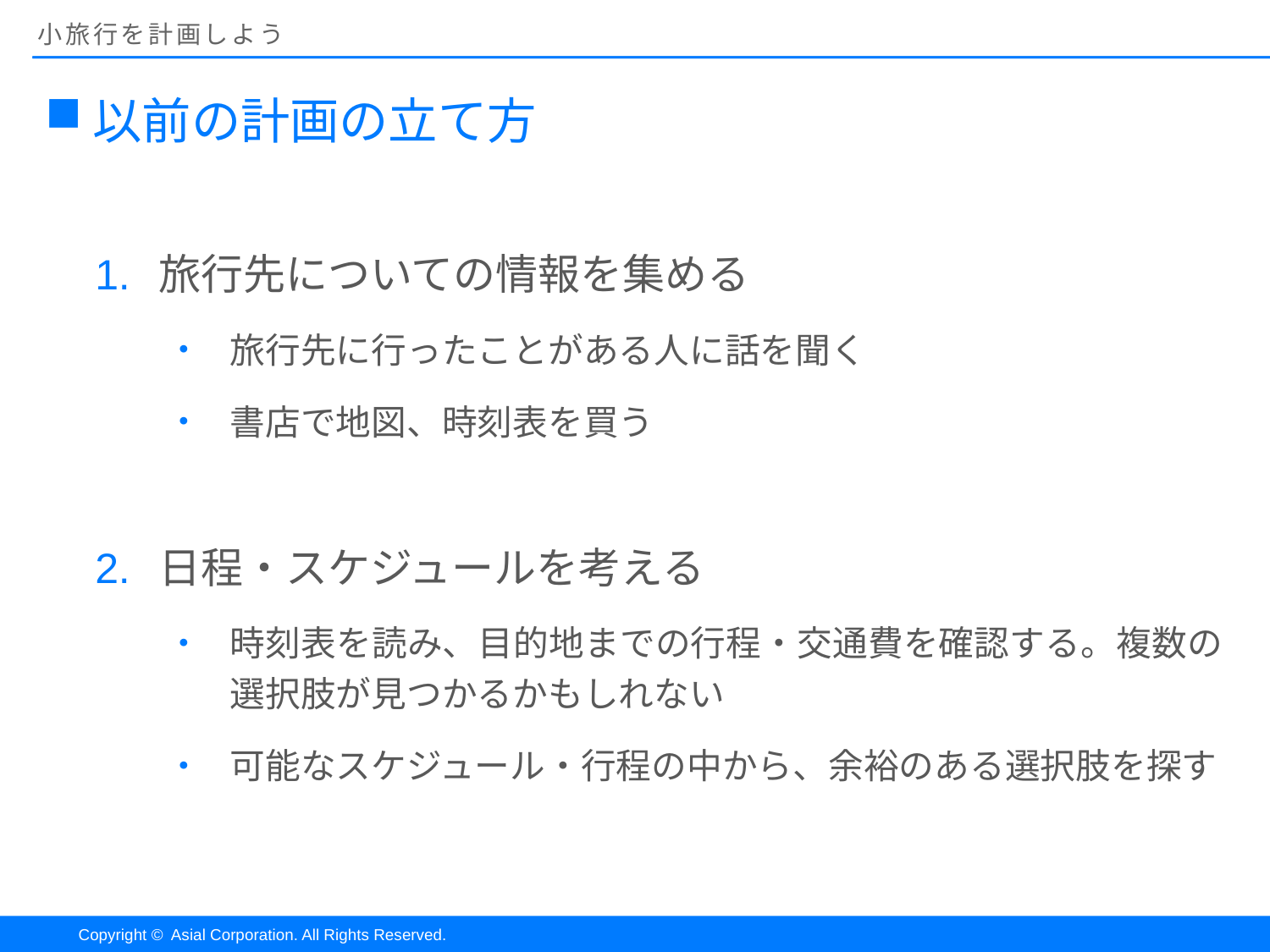

# 小旅行を計画しよう

以前の計画の立て方

旅行先についての情報を集める
旅行先に行ったことがある人に話を聞く
書店で地図、時刻表を買う

日程・スケジュールを考える
時刻表を読み、目的地までの行程・交通費を確認する。複数の選択肢が見つかるかもしれない
可能なスケジュール・行程の中から、余裕のある選択肢を探す